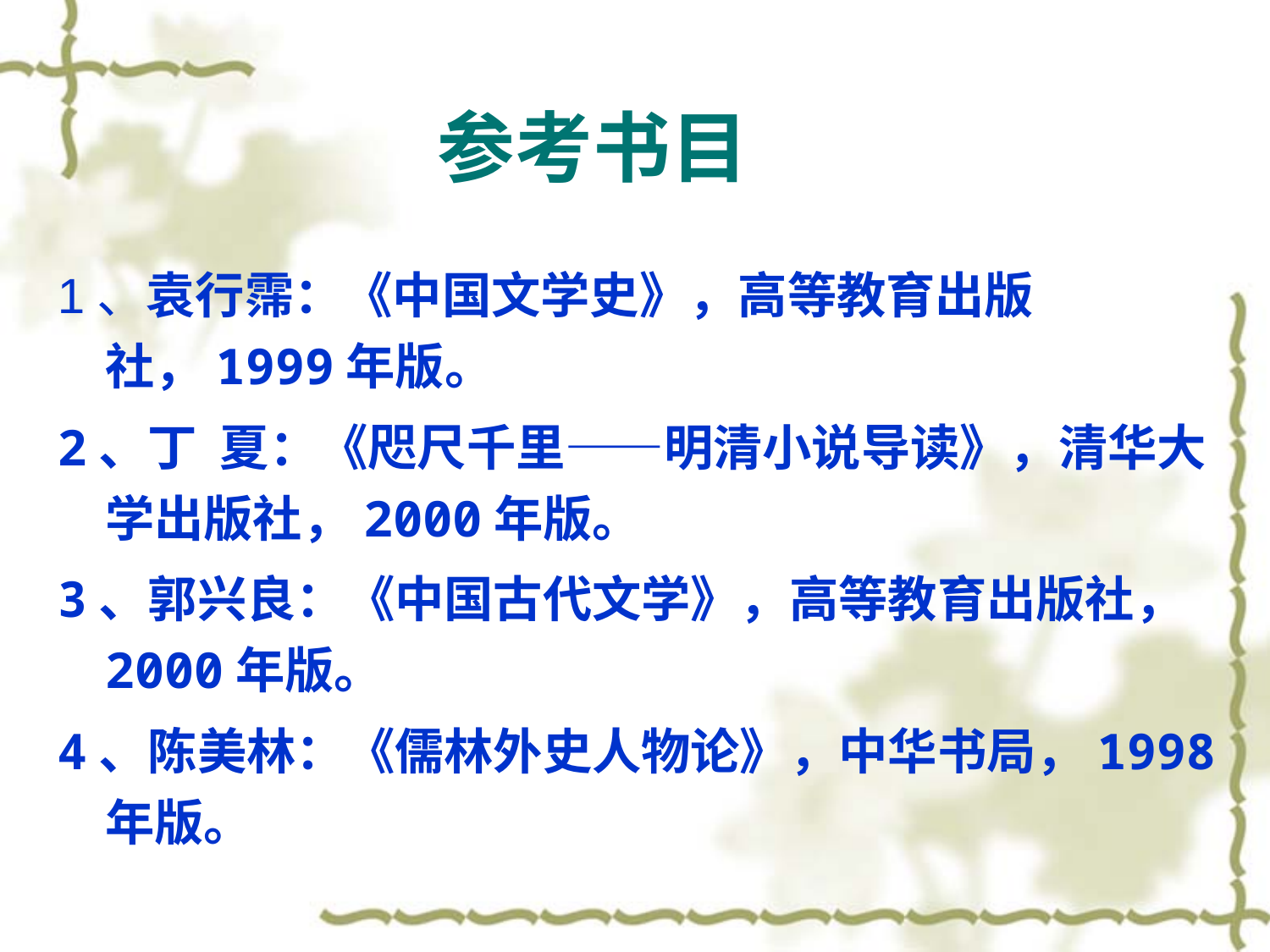

# 参考书目
1、袁行霈：《中国文学史》，高等教育出版社，1999年版。
2、丁  夏：《咫尺千里——明清小说导读》，清华大学出版社，2000年版。
3、郭兴良：《中国古代文学》，高等教育出版社，2000年版。
4、陈美林：《儒林外史人物论》，中华书局，1998年版。